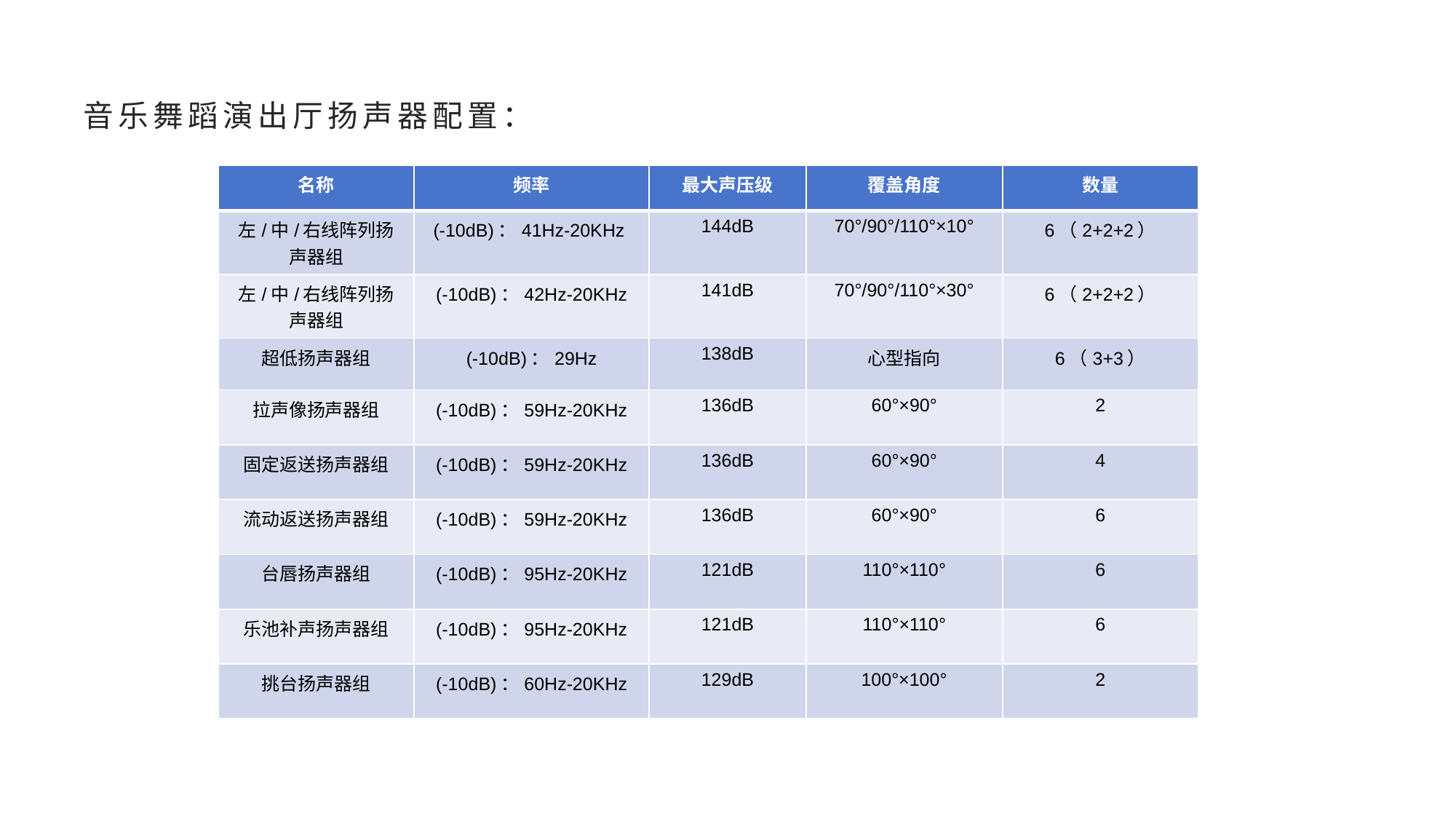

# 音乐舞蹈演出厅扬声器配置：
| 名称 | 频率 | 最大声压级 | 覆盖角度 | 数量 |
| --- | --- | --- | --- | --- |
| 左/中/右线阵列扬声器组 | (-10dB)：41Hz-20KHz | 144dB | 70°/90°/110°×10° | 6（2+2+2） |
| 左/中/右线阵列扬声器组 | (-10dB)：42Hz-20KHz | 141dB | 70°/90°/110°×30° | 6（2+2+2） |
| 超低扬声器组 | (-10dB)：29Hz | 138dB | 心型指向 | 6（3+3） |
| 拉声像扬声器组 | (-10dB)：59Hz-20KHz | 136dB | 60°×90° | 2 |
| 固定返送扬声器组 | (-10dB)：59Hz-20KHz | 136dB | 60°×90° | 4 |
| 流动返送扬声器组 | (-10dB)：59Hz-20KHz | 136dB | 60°×90° | 6 |
| 台唇扬声器组 | (-10dB)：95Hz-20KHz | 121dB | 110°×110° | 6 |
| 乐池补声扬声器组 | (-10dB)：95Hz-20KHz | 121dB | 110°×110° | 6 |
| 挑台扬声器组 | (-10dB)：60Hz-20KHz | 129dB | 100°×100° | 2 |